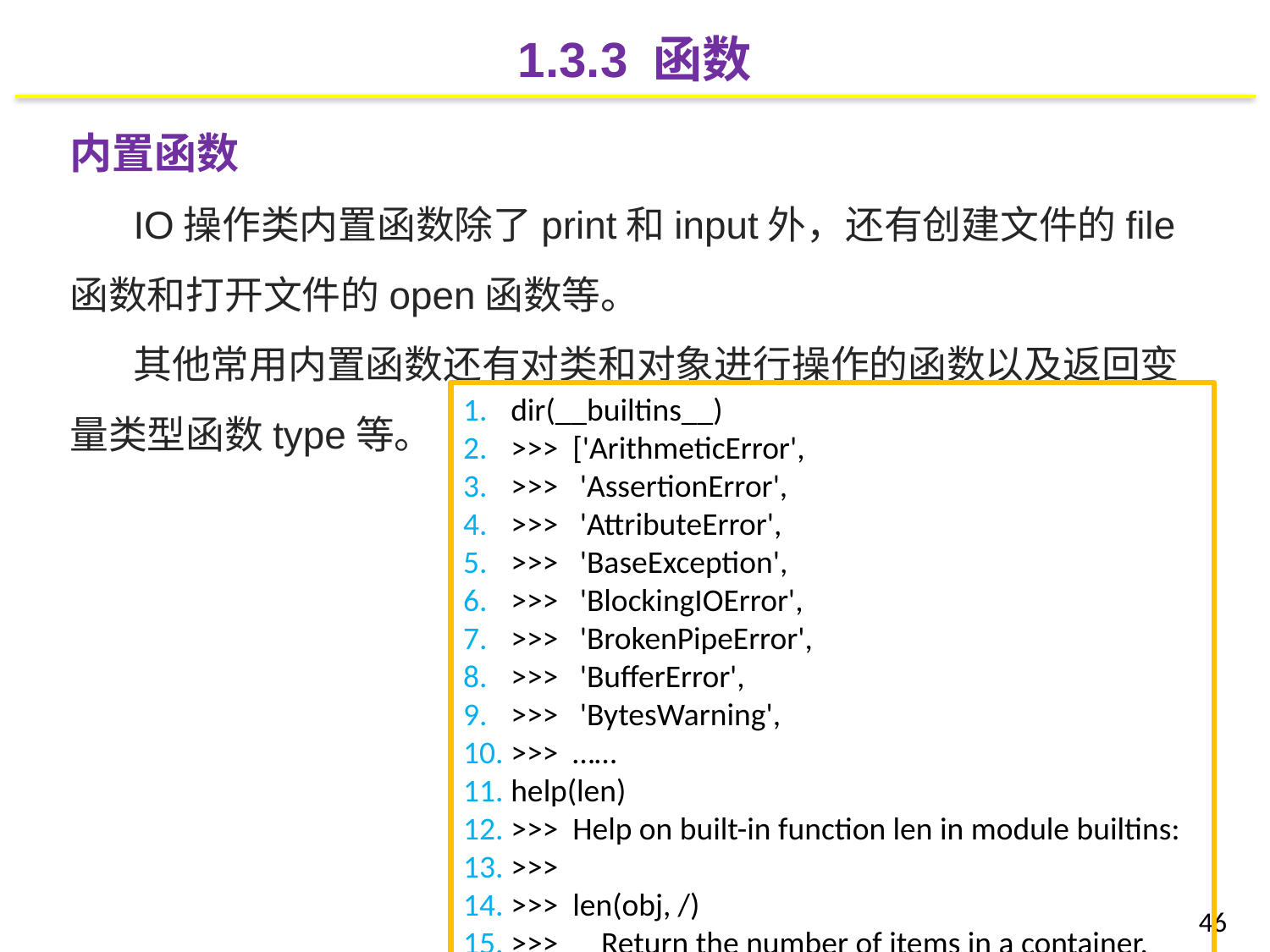

1.3.3 函数
内置函数
IO操作类内置函数除了print和input外，还有创建文件的file函数和打开文件的open函数等。
其他常用内置函数还有对类和对象进行操作的函数以及返回变量类型函数type等。
dir(__builtins__)
>>>  ['ArithmeticError',
>>>   'AssertionError',
>>>   'AttributeError',
>>>   'BaseException',
>>>   'BlockingIOError',
>>>   'BrokenPipeError',
>>>   'BufferError',
>>>   'BytesWarning',
>>>  ……
help(len)
>>>  Help on built-in function len in module builtins:
>>>
>>>  len(obj, /)
>>>      Return the number of items in a container.
46